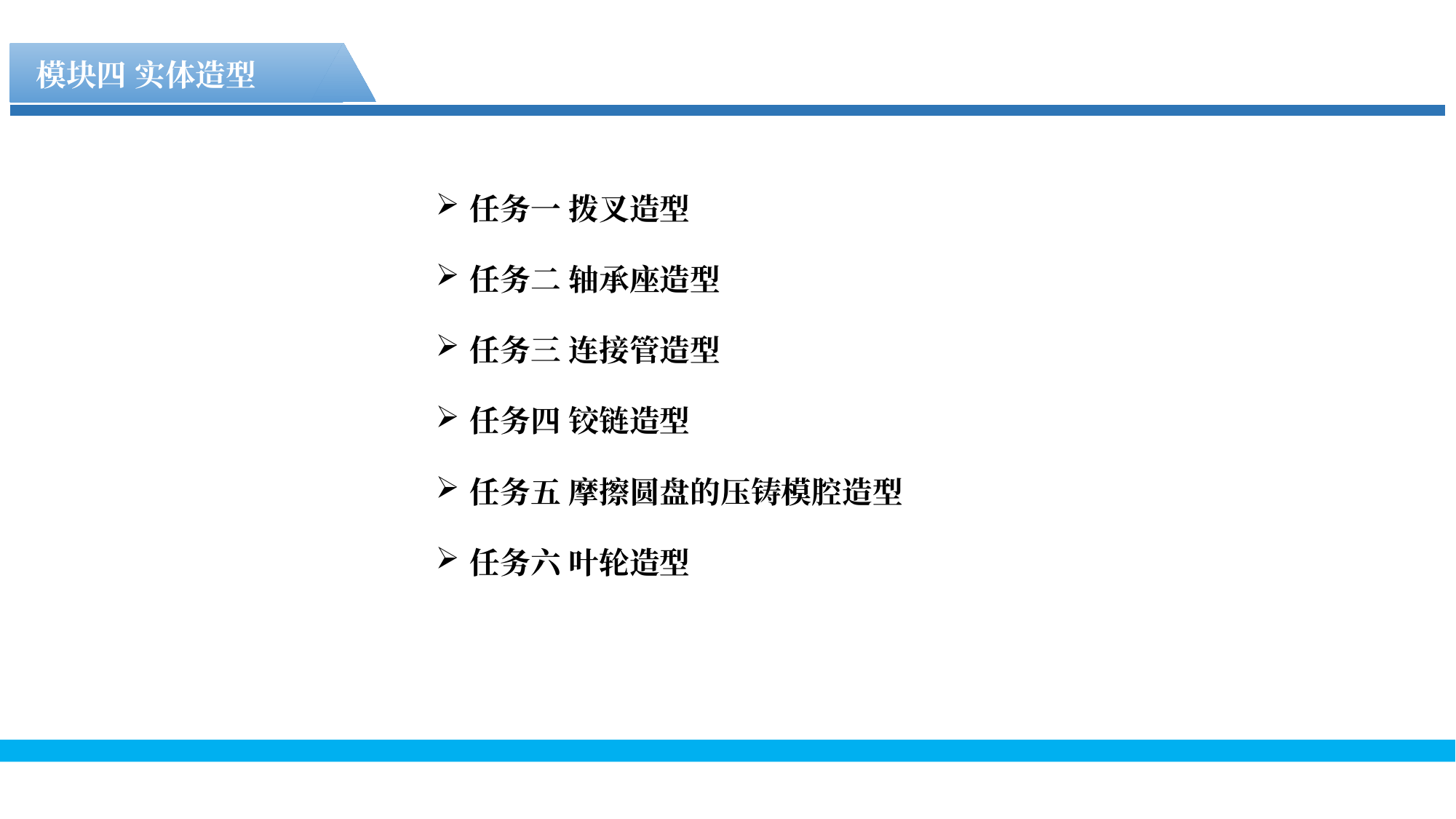

模块四 实体造型
任务一 拨叉造型
任务二 轴承座造型
任务三 连接管造型
任务四 铰链造型
任务五 摩擦圆盘的压铸模腔造型
任务六 叶轮造型